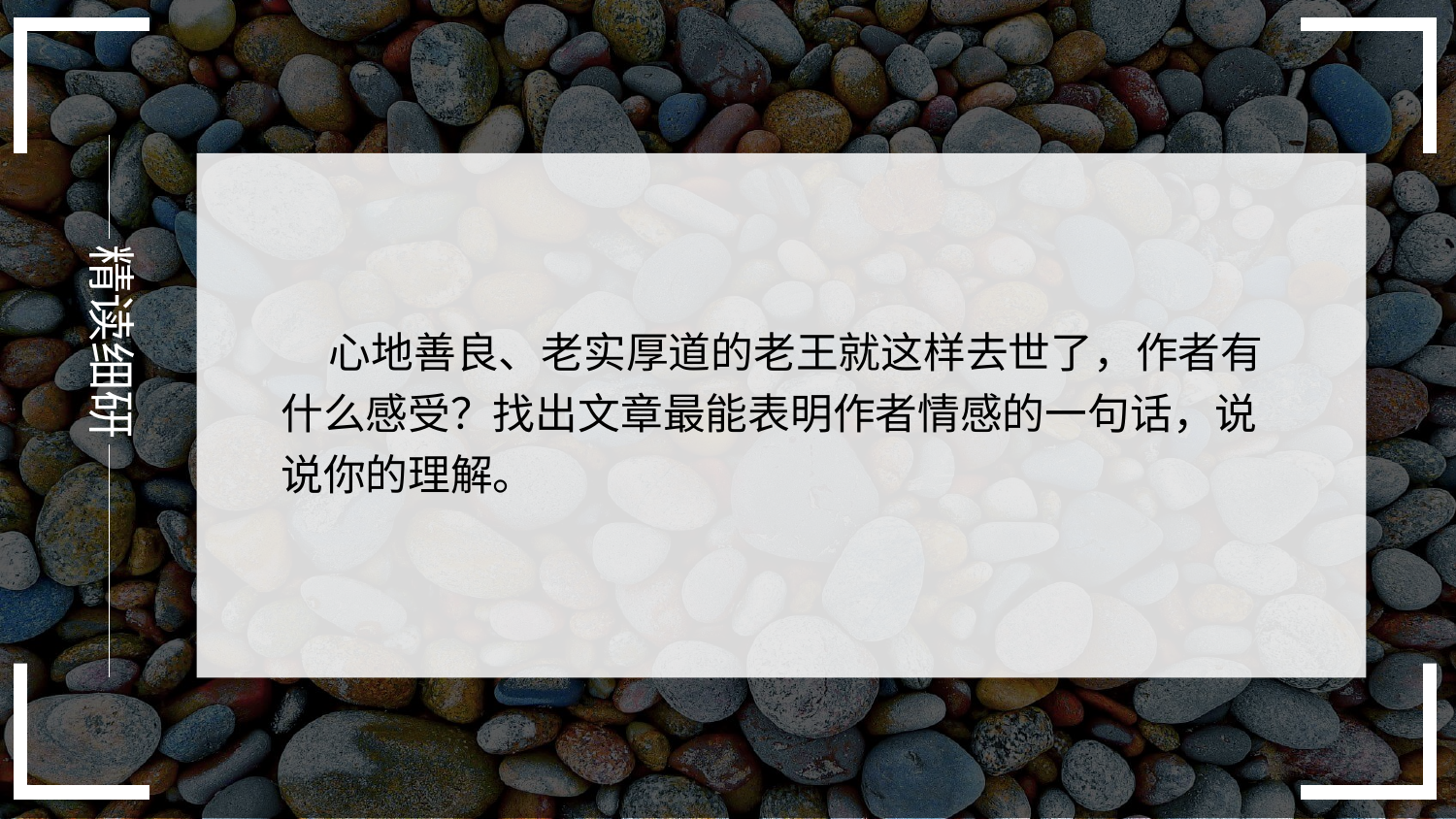

精读细研

    心地善良、老实厚道的老王就这样去世了，作者有什么感受？找出文章最能表明作者情感的一句话，说说你的理解。